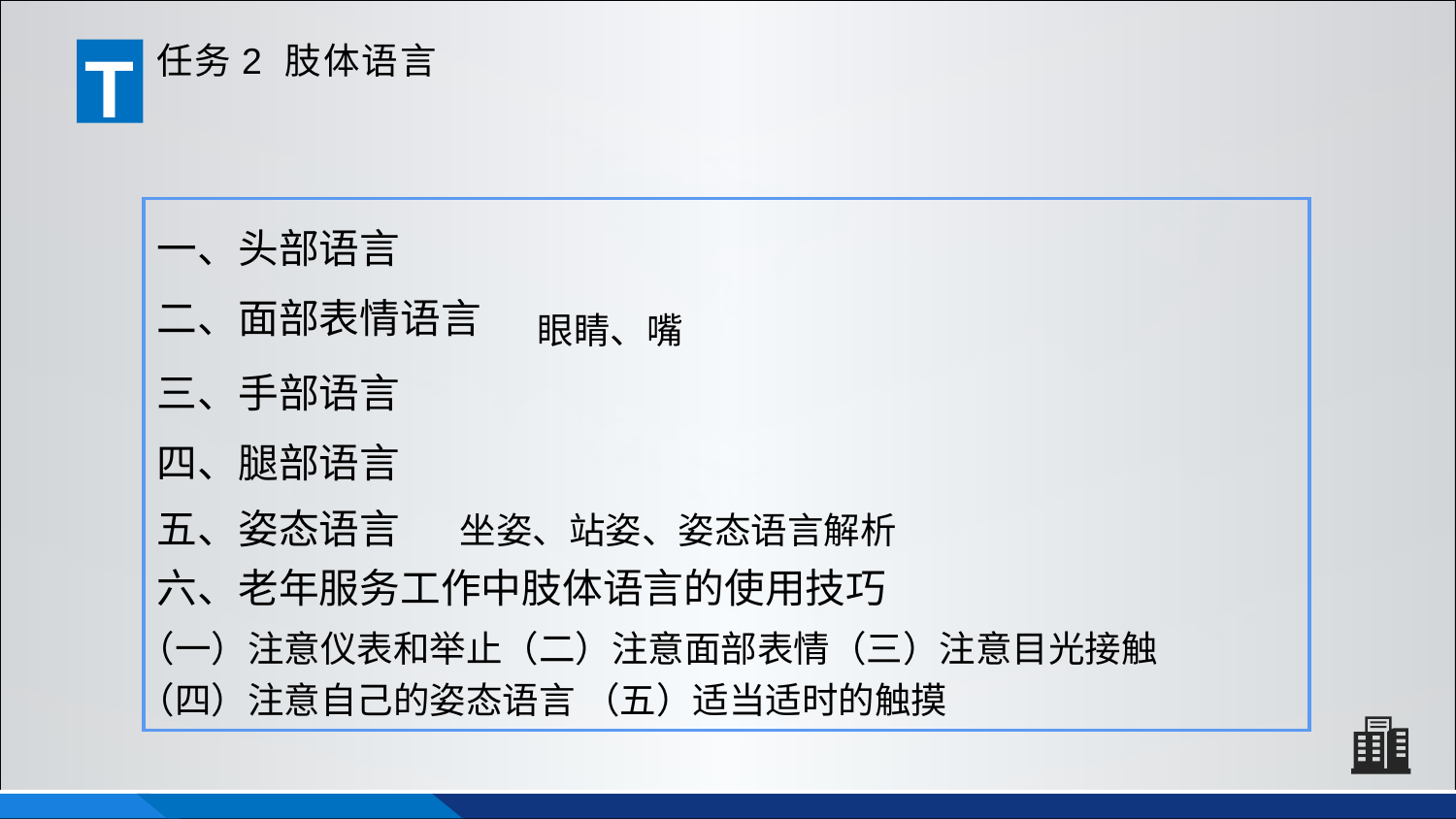

T
任务2 肢体语言

一、头部语言
二、面部表情语言
      眼睛、嘴
三、手部语言
四、腿部语言
五、姿态语言
      坐姿、站姿、姿态语言解析
六、老年服务工作中肢体语言的使用技巧
（一）注意仪表和举止（二）注意面部表情（三）注意目光接触
（四）注意自己的姿态语言 （五）适当适时的触摸